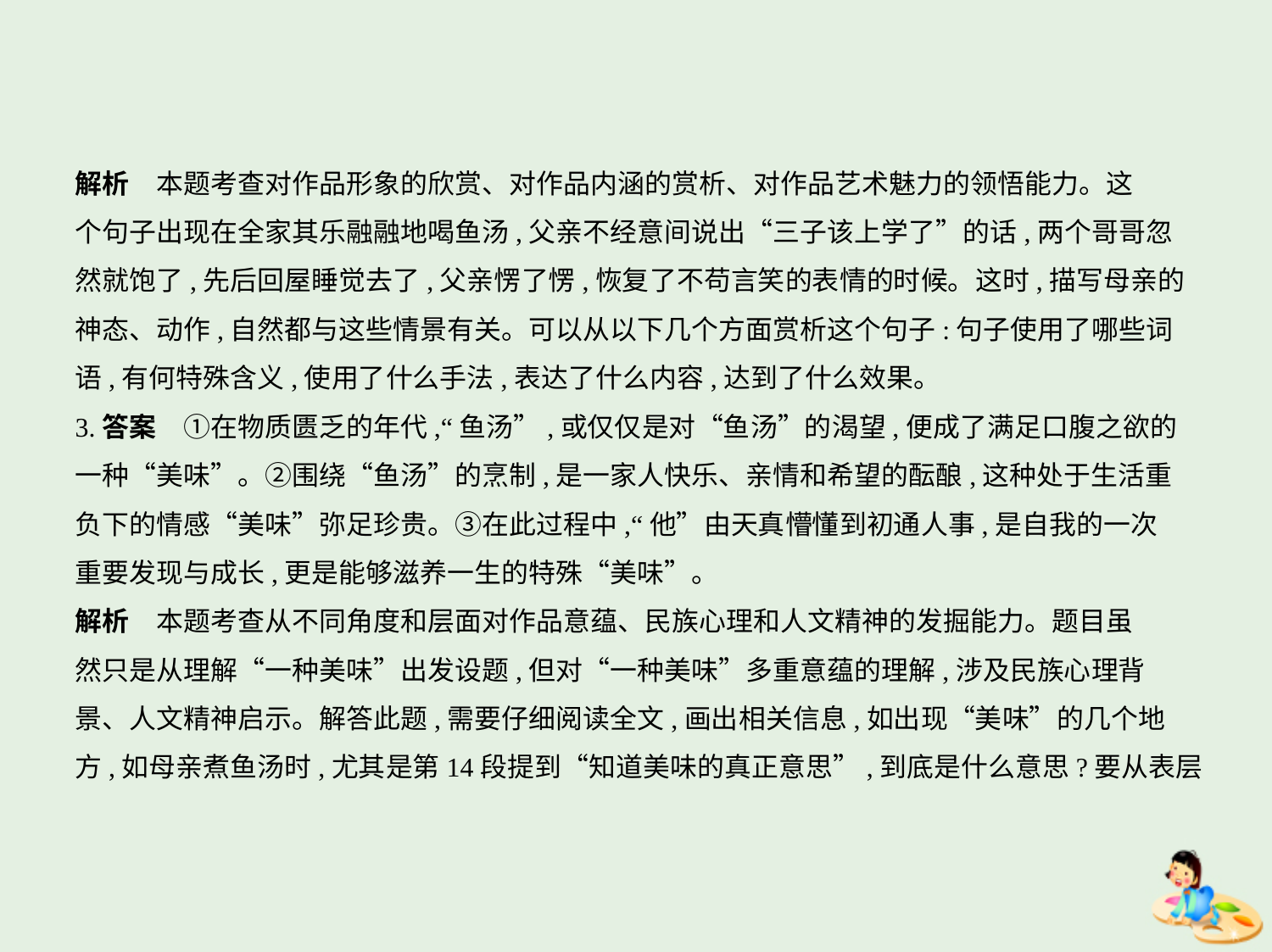

解析　本题考查对作品形象的欣赏、对作品内涵的赏析、对作品艺术魅力的领悟能力。这
个句子出现在全家其乐融融地喝鱼汤,父亲不经意间说出“三子该上学了”的话,两个哥哥忽
然就饱了,先后回屋睡觉去了,父亲愣了愣,恢复了不苟言笑的表情的时候。这时,描写母亲的
神态、动作,自然都与这些情景有关。可以从以下几个方面赏析这个句子:句子使用了哪些词
语,有何特殊含义,使用了什么手法,表达了什么内容,达到了什么效果。
3.答案　①在物质匮乏的年代,“鱼汤”,或仅仅是对“鱼汤”的渴望,便成了满足口腹之欲的
一种“美味”。②围绕“鱼汤”的烹制,是一家人快乐、亲情和希望的酝酿,这种处于生活重
负下的情感“美味”弥足珍贵。③在此过程中,“他”由天真懵懂到初通人事,是自我的一次
重要发现与成长,更是能够滋养一生的特殊“美味”。
解析　本题考查从不同角度和层面对作品意蕴、民族心理和人文精神的发掘能力。题目虽
然只是从理解“一种美味”出发设题,但对“一种美味”多重意蕴的理解,涉及民族心理背
景、人文精神启示。解答此题,需要仔细阅读全文,画出相关信息,如出现“美味”的几个地
方,如母亲煮鱼汤时,尤其是第14段提到“知道美味的真正意思”,到底是什么意思?要从表层